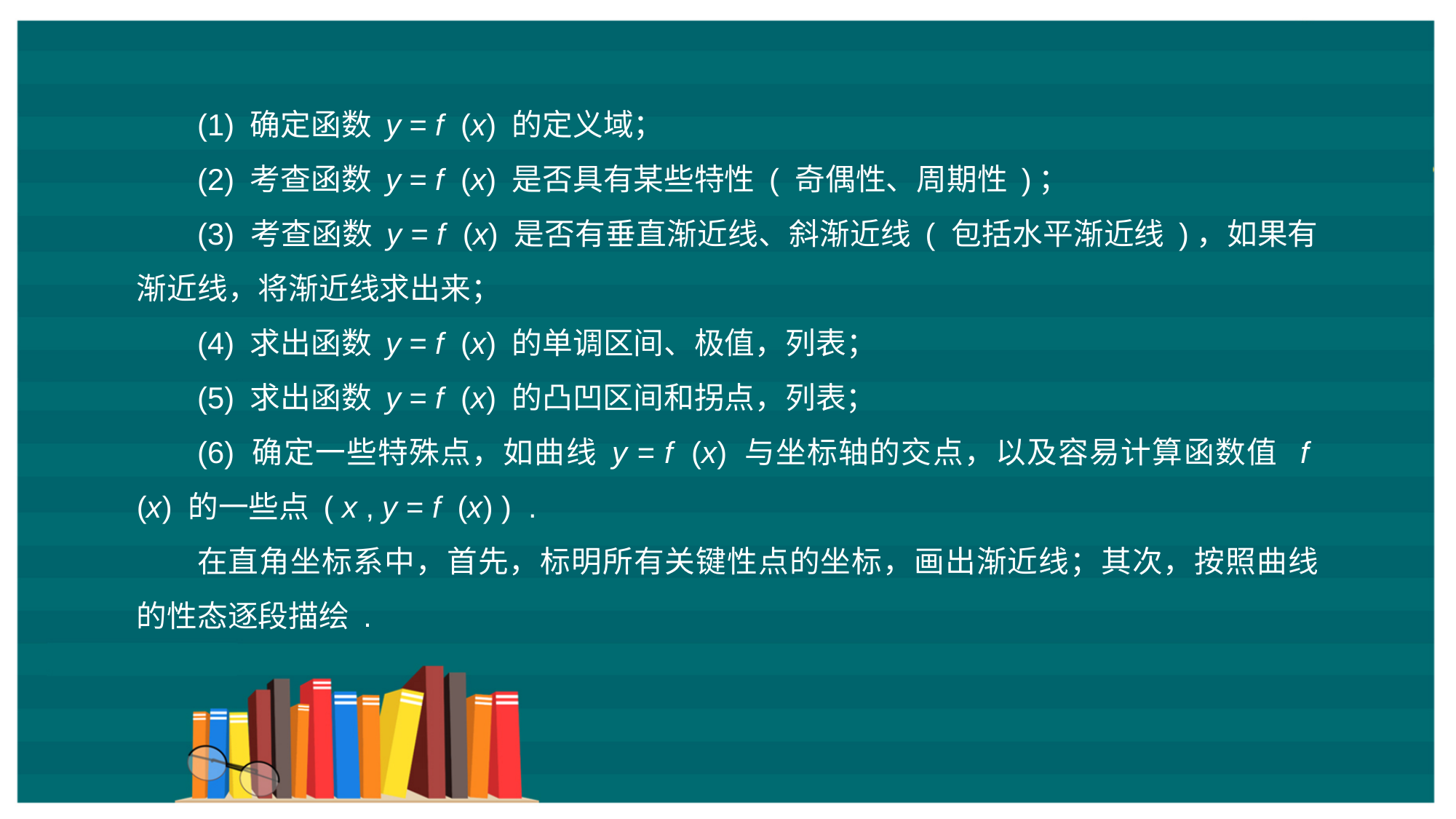

(1) 确定函数 y = f  (x) 的定义域；
(2) 考查函数 y = f  (x) 是否具有某些特性 ( 奇偶性、周期性 )；
(3) 考查函数 y = f  (x) 是否有垂直渐近线、斜渐近线 ( 包括水平渐近线 )，如果有渐近线，将渐近线求出来；
(4) 求出函数 y = f  (x) 的单调区间、极值，列表；
(5) 求出函数 y = f  (x) 的凸凹区间和拐点，列表；
(6) 确定一些特殊点，如曲线 y = f  (x) 与坐标轴的交点，以及容易计算函数值  f  (x) 的一些点 ( x , y = f  (x) )  .
在直角坐标系中，首先，标明所有关键性点的坐标，画出渐近线；其次，按照曲线的性态逐段描绘 .